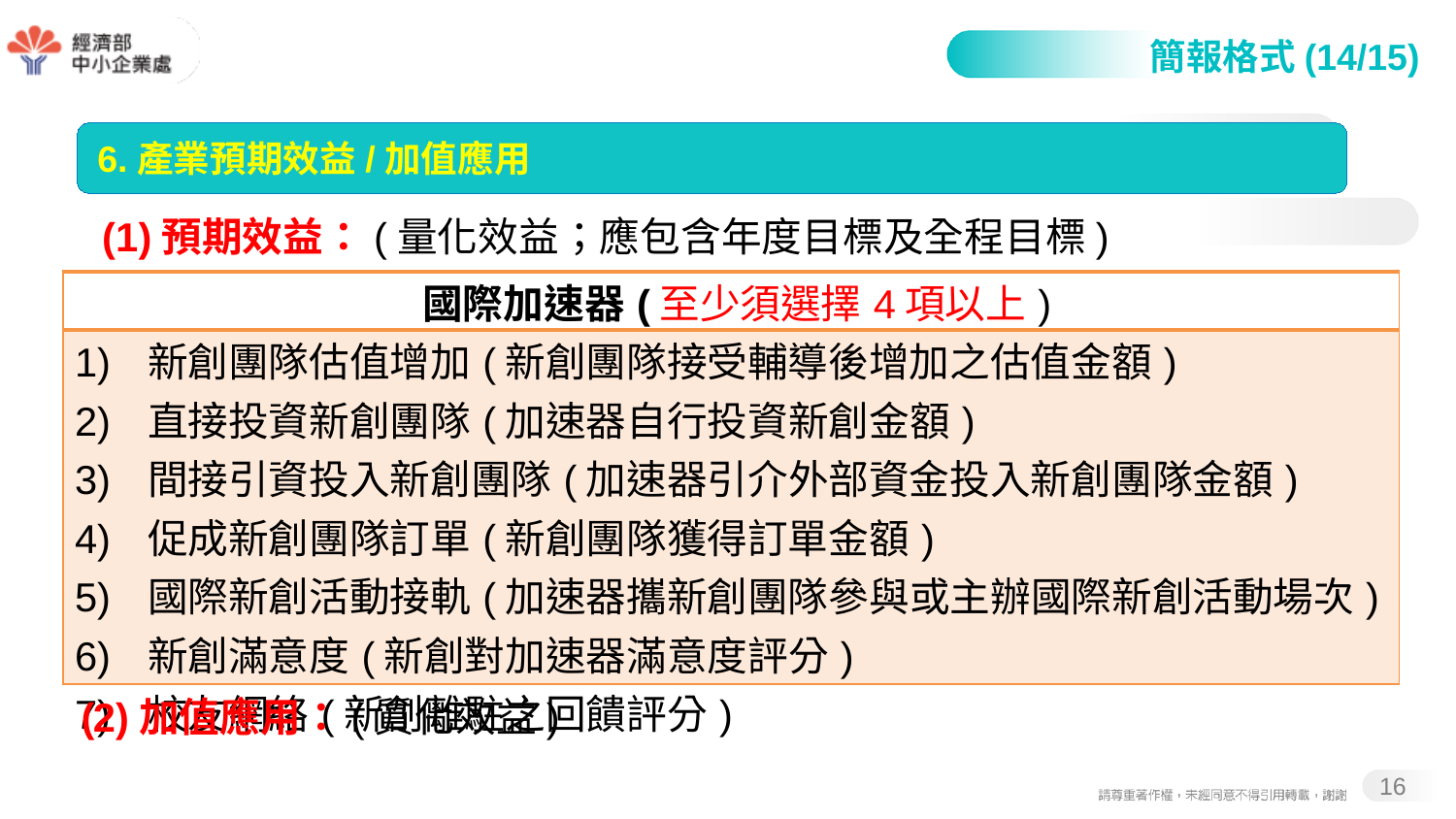

簡報格式(14/15)

6.產業預期效益/加值應用
(1)預期效益：(量化效益；應包含年度目標及全程目標)
| 國際加速器(至少須選擇4項以上) |
| --- |
| 新創團隊估值增加(新創團隊接受輔導後增加之估值金額) 直接投資新創團隊(加速器自行投資新創金額) 間接引資投入新創團隊(加速器引介外部資金投入新創團隊金額) 促成新創團隊訂單(新創團隊獲得訂單金額) 國際新創活動接軌(加速器攜新創團隊參與或主辦國際新創活動場次) 新創滿意度(新創對加速器滿意度評分) 校友網絡(新創離駐之回饋評分) |
(2)加值應用：(質化效益)
16